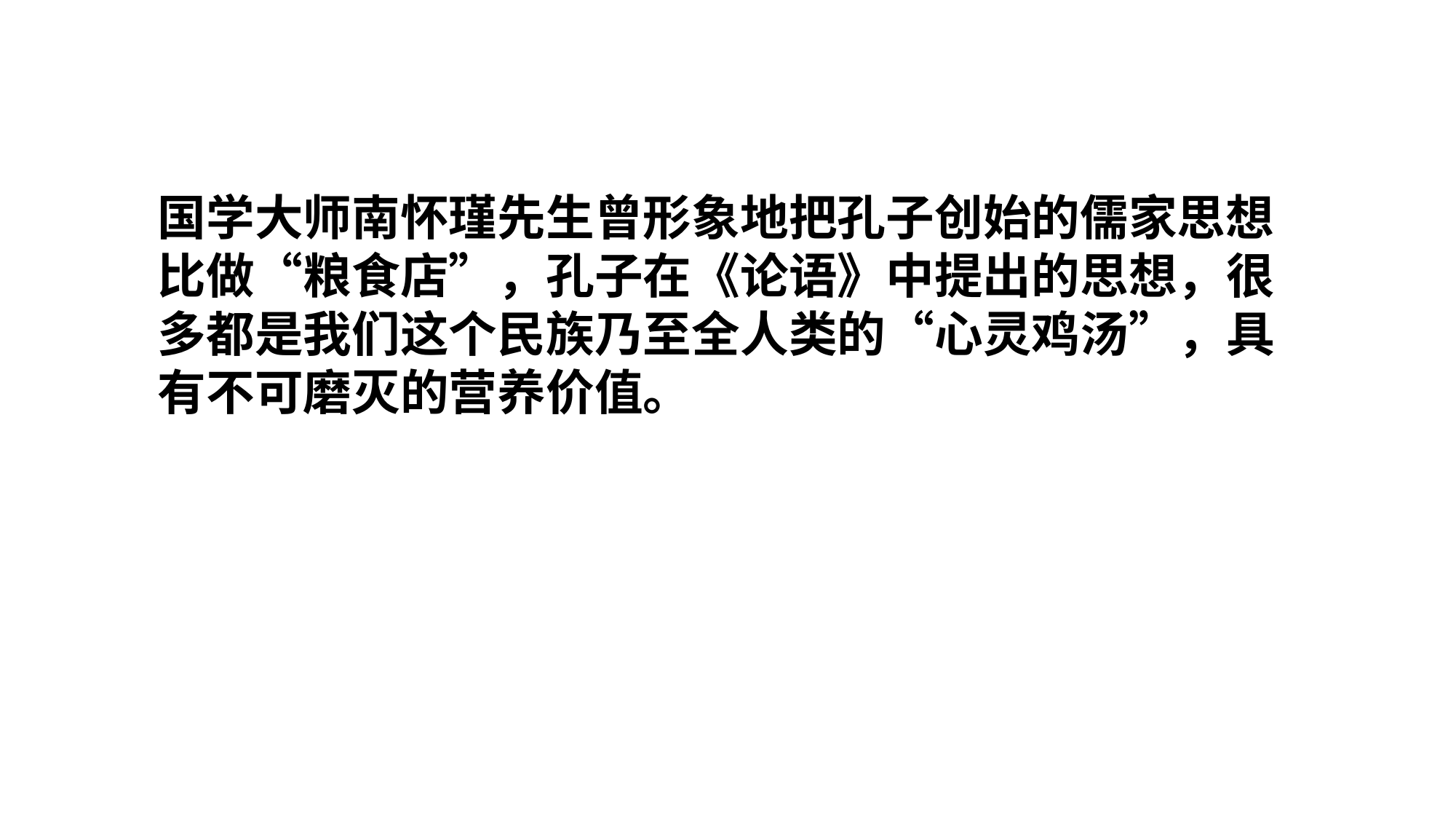

#
国学大师南怀瑾先生曾形象地把孔子创始的儒家思想比做“粮食店”，孔子在《论语》中提出的思想，很多都是我们这个民族乃至全人类的“心灵鸡汤”，具有不可磨灭的营养价值。